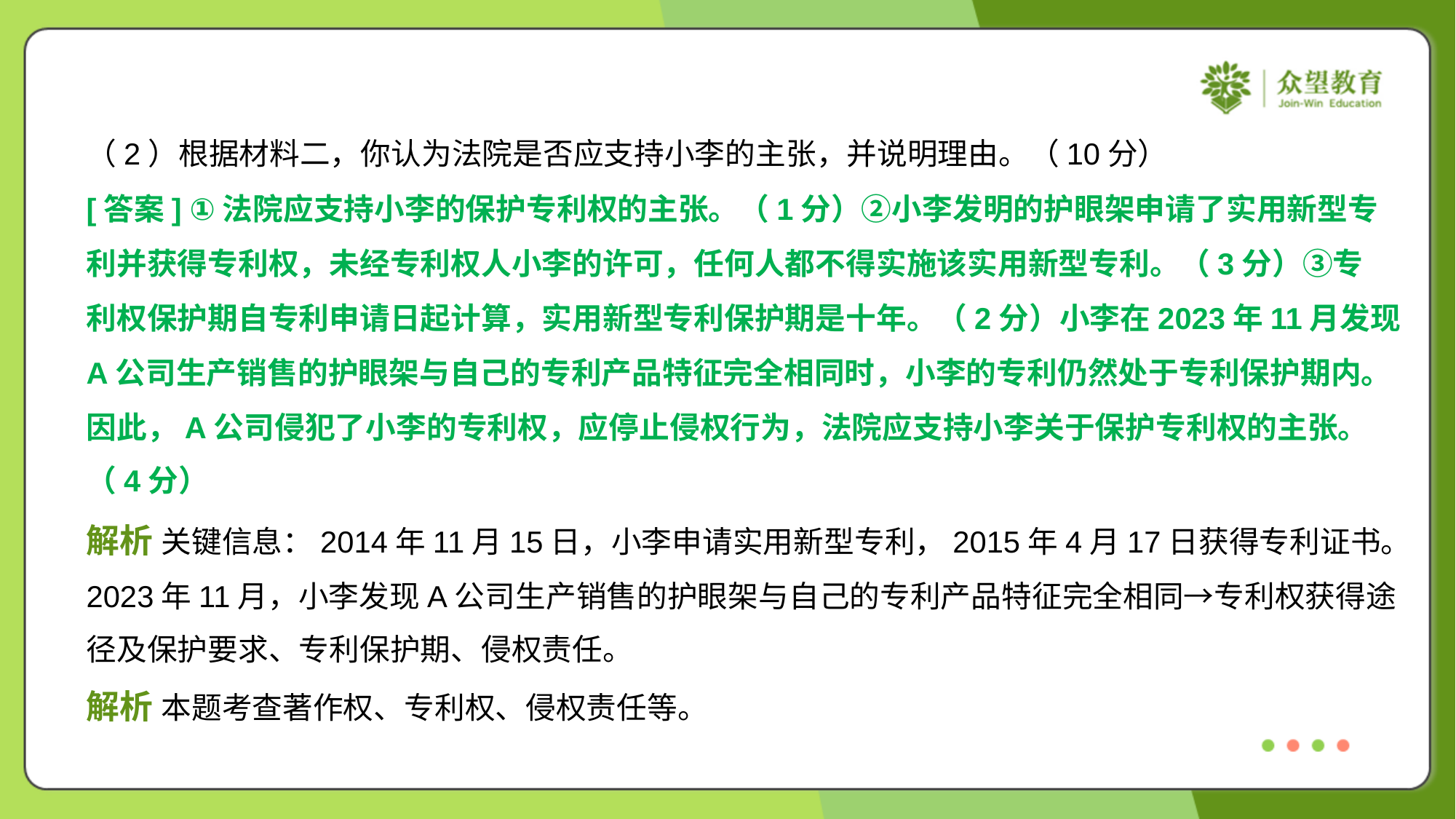

（2）根据材料二，你认为法院是否应支持小李的主张，并说明理由。（10分）
[答案] ①法院应支持小李的保护专利权的主张。（1分）②小李发明的护眼架申请了实用新型专
利并获得专利权，未经专利权人小李的许可，任何人都不得实施该实用新型专利。（3分）③专
利权保护期自专利申请日起计算，实用新型专利保护期是十年。（2分）小李在2023年11月发现
A公司生产销售的护眼架与自己的专利产品特征完全相同时，小李的专利仍然处于专利保护期内。
因此，A公司侵犯了小李的专利权，应停止侵权行为，法院应支持小李关于保护专利权的主张。
（4分）
解析 关键信息：2014年11月15日，小李申请实用新型专利，2015年4月17日获得专利证书。
2023年11月，小李发现A公司生产销售的护眼架与自己的专利产品特征完全相同→专利权获得途
径及保护要求、专利保护期、侵权责任。
解析 本题考查著作权、专利权、侵权责任等。